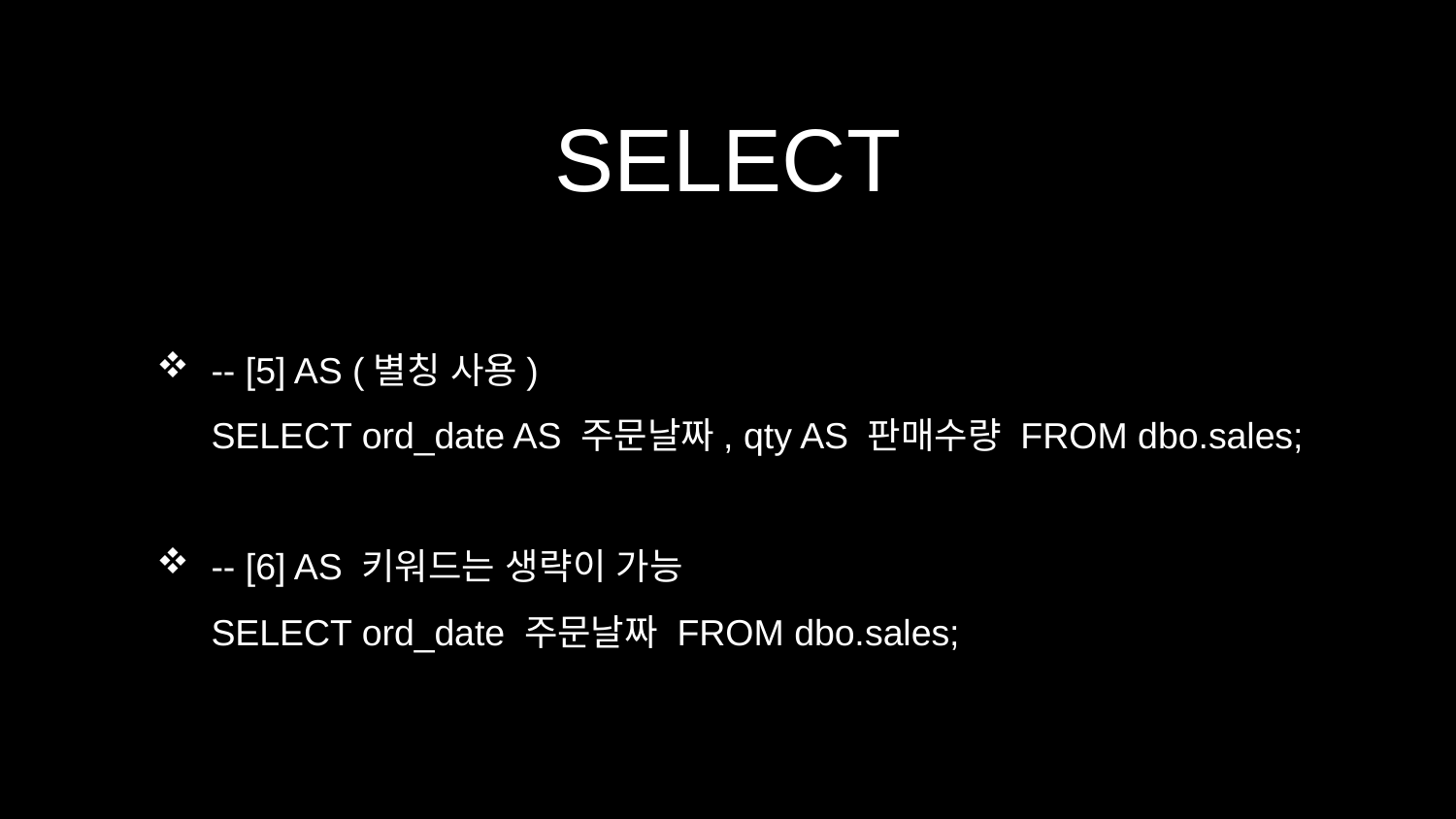

# SELECT
-- [5] AS (별칭 사용)
SELECT ord_date AS 주문날짜, qty AS 판매수량 FROM dbo.sales;

-- [6] AS 키워드는 생략이 가능
SELECT ord_date 주문날짜 FROM dbo.sales;